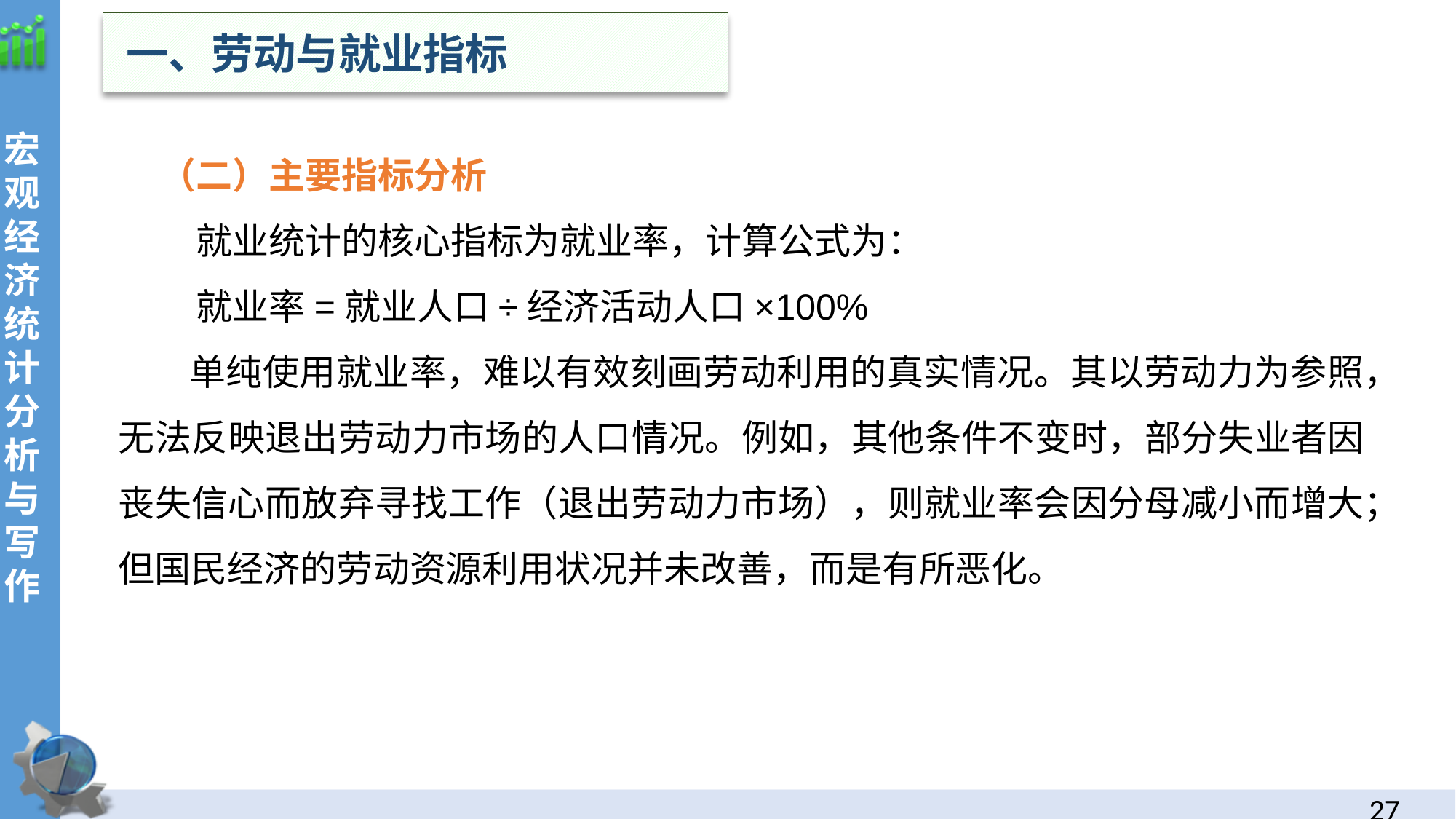

一、劳动与就业指标
    （二）主要指标分析
    就业统计的核心指标为就业率，计算公式为：
    就业率=就业人口÷经济活动人口×100%
   单纯使用就业率，难以有效刻画劳动利用的真实情况。其以劳动力为参照，无法反映退出劳动力市场的人口情况。例如，其他条件不变时，部分失业者因丧失信心而放弃寻找工作（退出劳动力市场），则就业率会因分母减小而增大；但国民经济的劳动资源利用状况并未改善，而是有所恶化。
27